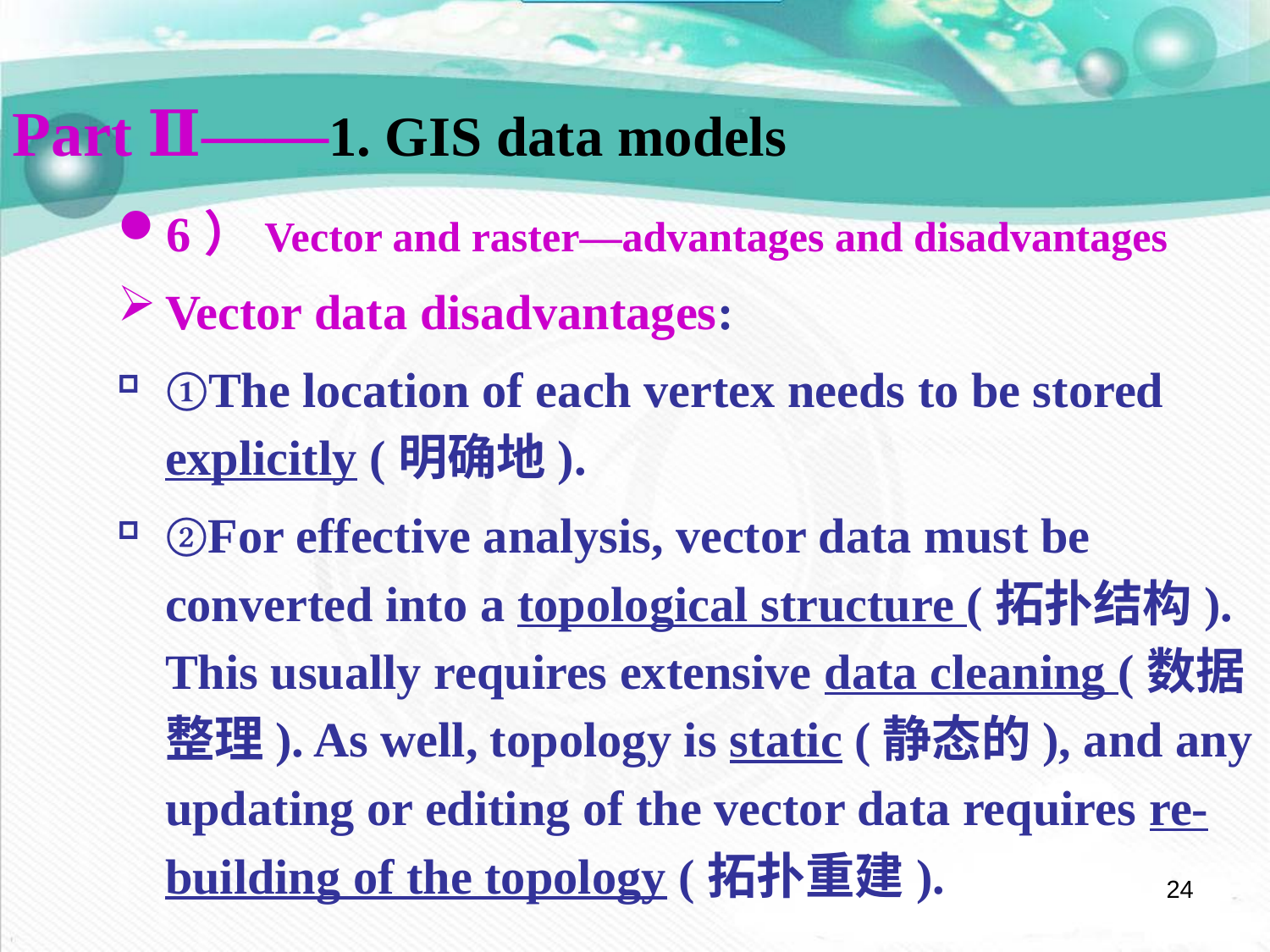

Part Ⅱ——1. GIS data models
6）Vector and raster—advantages and disadvantages
Vector data disadvantages:
①The location of each vertex needs to be stored explicitly (明确地).
②For effective analysis, vector data must be converted into a topological structure (拓扑结构). This usually requires extensive data cleaning (数据整理). As well, topology is static (静态的), and any updating or editing of the vector data requires re-building of the topology (拓扑重建).
24